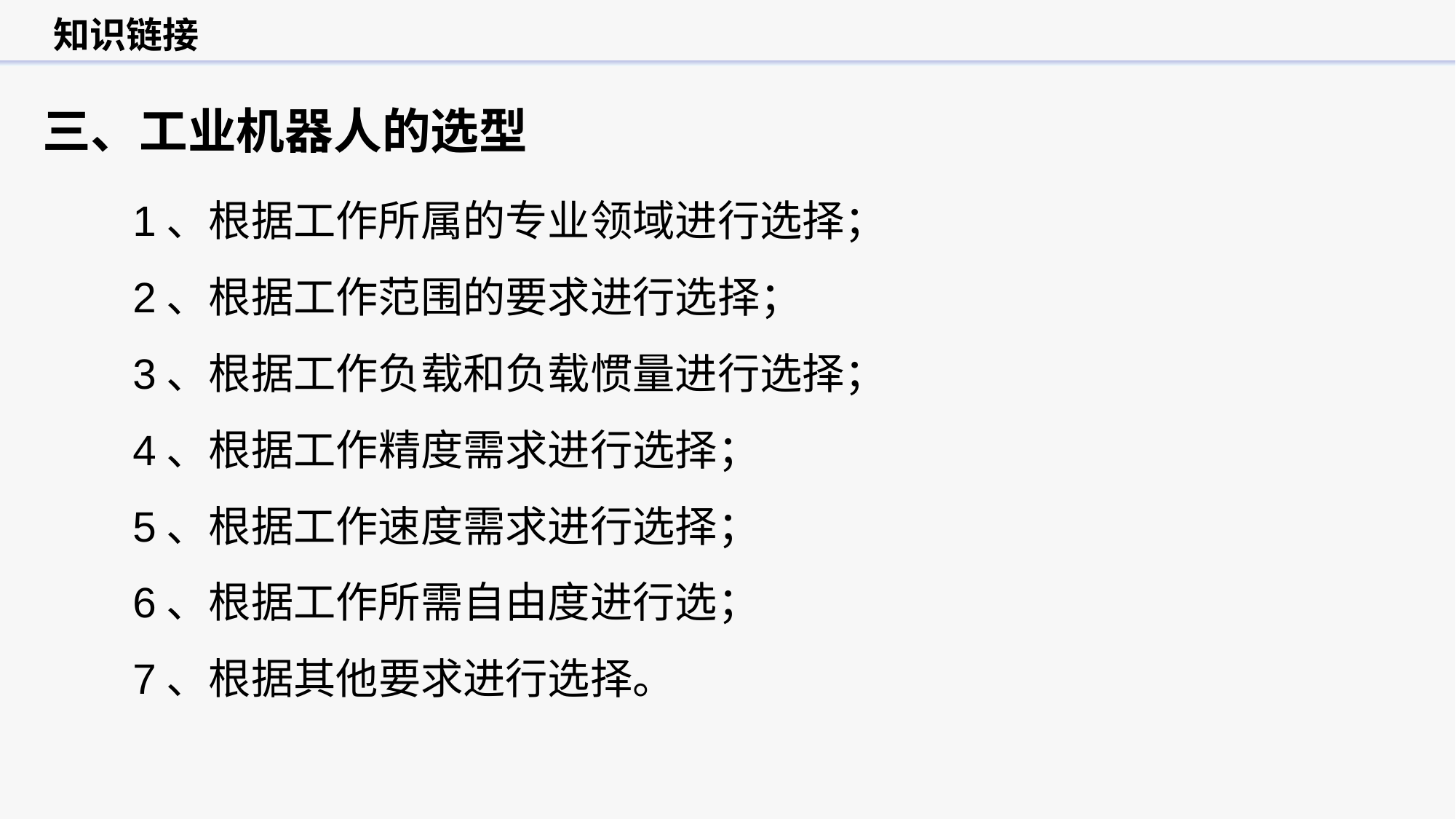

知识链接

三、工业机器人的选型
    1、根据工作所属的专业领域进行选择；
    2、根据工作范围的要求进行选择；
    3、根据工作负载和负载惯量进行选择；
    4、根据工作精度需求进行选择；
    5、根据工作速度需求进行选择；
    6、根据工作所需自由度进行选；
    7、根据其他要求进行选择。